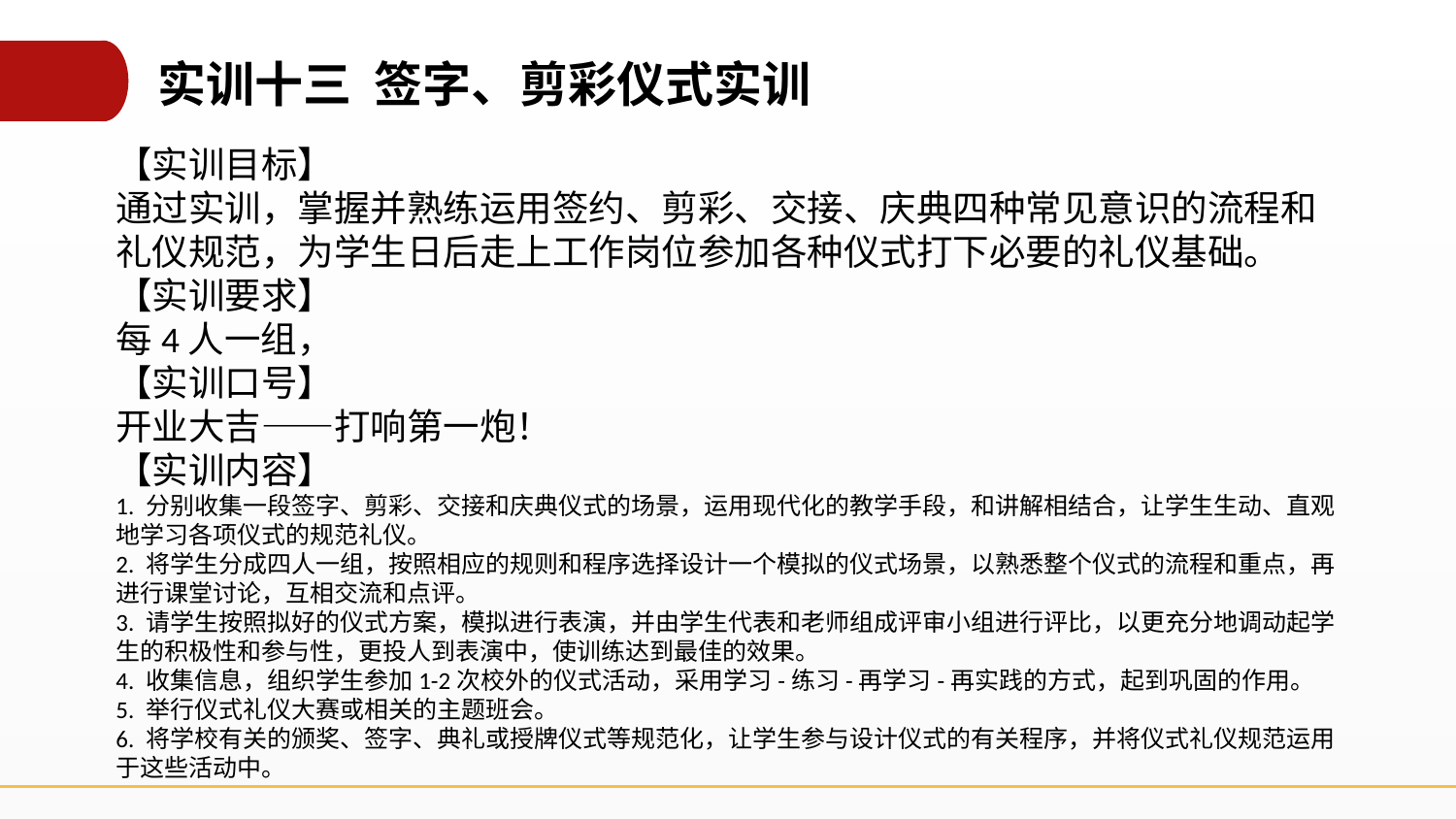

实训十三  签字、剪彩仪式实训
【实训目标】
通过实训，掌握并熟练运用签约、剪彩、交接、庆典四种常见意识的流程和礼仪规范，为学生日后走上工作岗位参加各种仪式打下必要的礼仪基础。
【实训要求】
每4人一组，
【实训口号】
开业大吉——打响第一炮！
【实训内容】
1. 分别收集一段签字、剪彩、交接和庆典仪式的场景，运用现代化的教学手段，和讲解相结合，让学生生动、直观地学习各项仪式的规范礼仪。
2. 将学生分成四人一组，按照相应的规则和程序选择设计一个模拟的仪式场景，以熟悉整个仪式的流程和重点，再进行课堂讨论，互相交流和点评。
3. 请学生按照拟好的仪式方案，模拟进行表演，并由学生代表和老师组成评审小组进行评比，以更充分地调动起学生的积极性和参与性，更投人到表演中，使训练达到最佳的效果。
4. 收集信息，组织学生参加1-2次校外的仪式活动，采用学习-练习-再学习-再实践的方式，起到巩固的作用。
5. 举行仪式礼仪大赛或相关的主题班会。
6. 将学校有关的颁奖、签字、典礼或授牌仪式等规范化，让学生参与设计仪式的有关程序，并将仪式礼仪规范运用于这些活动中。